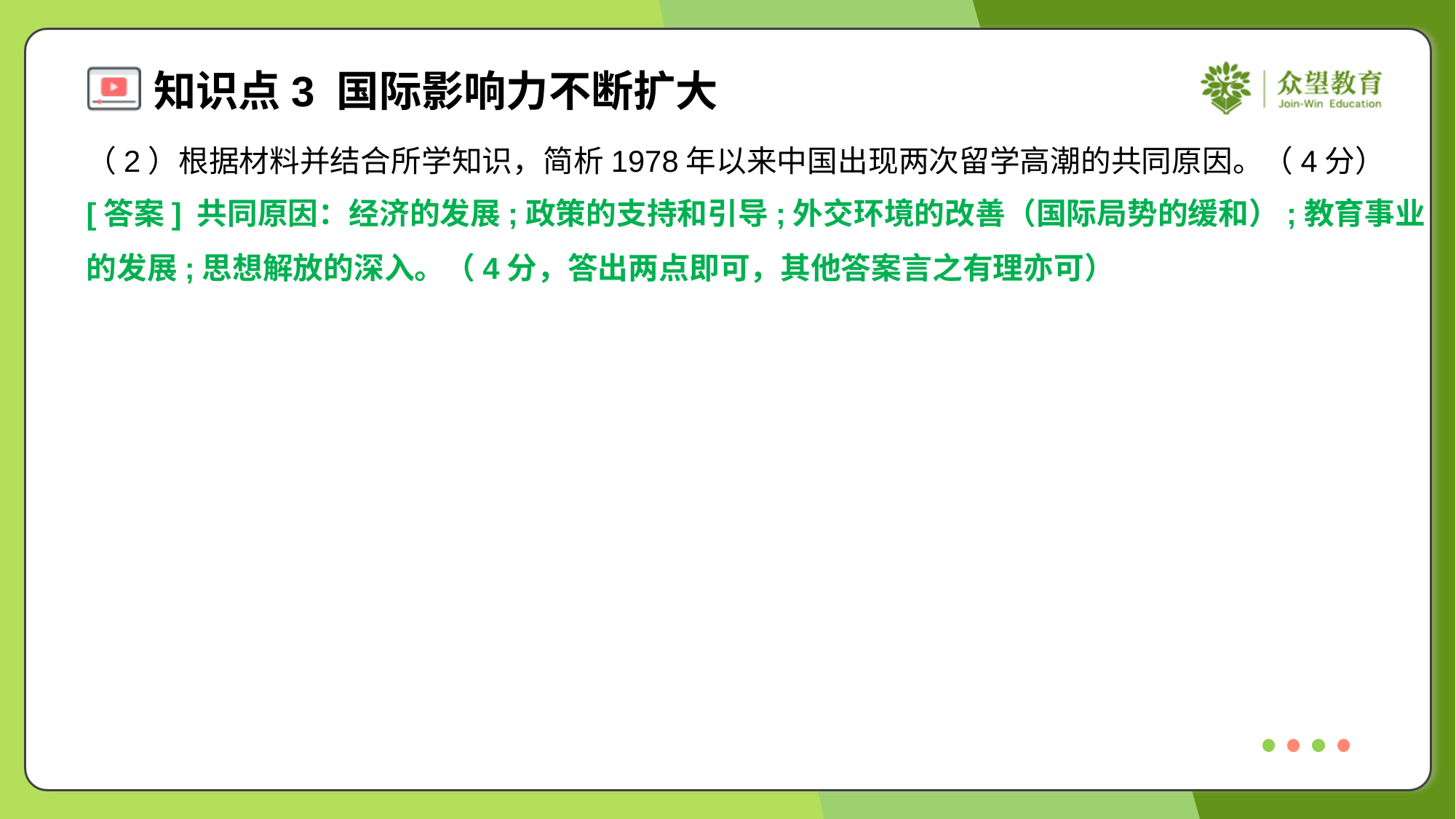

（2）根据材料并结合所学知识，简析1978年以来中国出现两次留学高潮的共同原因。（4分）
[答案] 共同原因：经济的发展;政策的支持和引导;外交环境的改善（国际局势的缓和）;教育事业
的发展;思想解放的深入。（4分，答出两点即可，其他答案言之有理亦可）